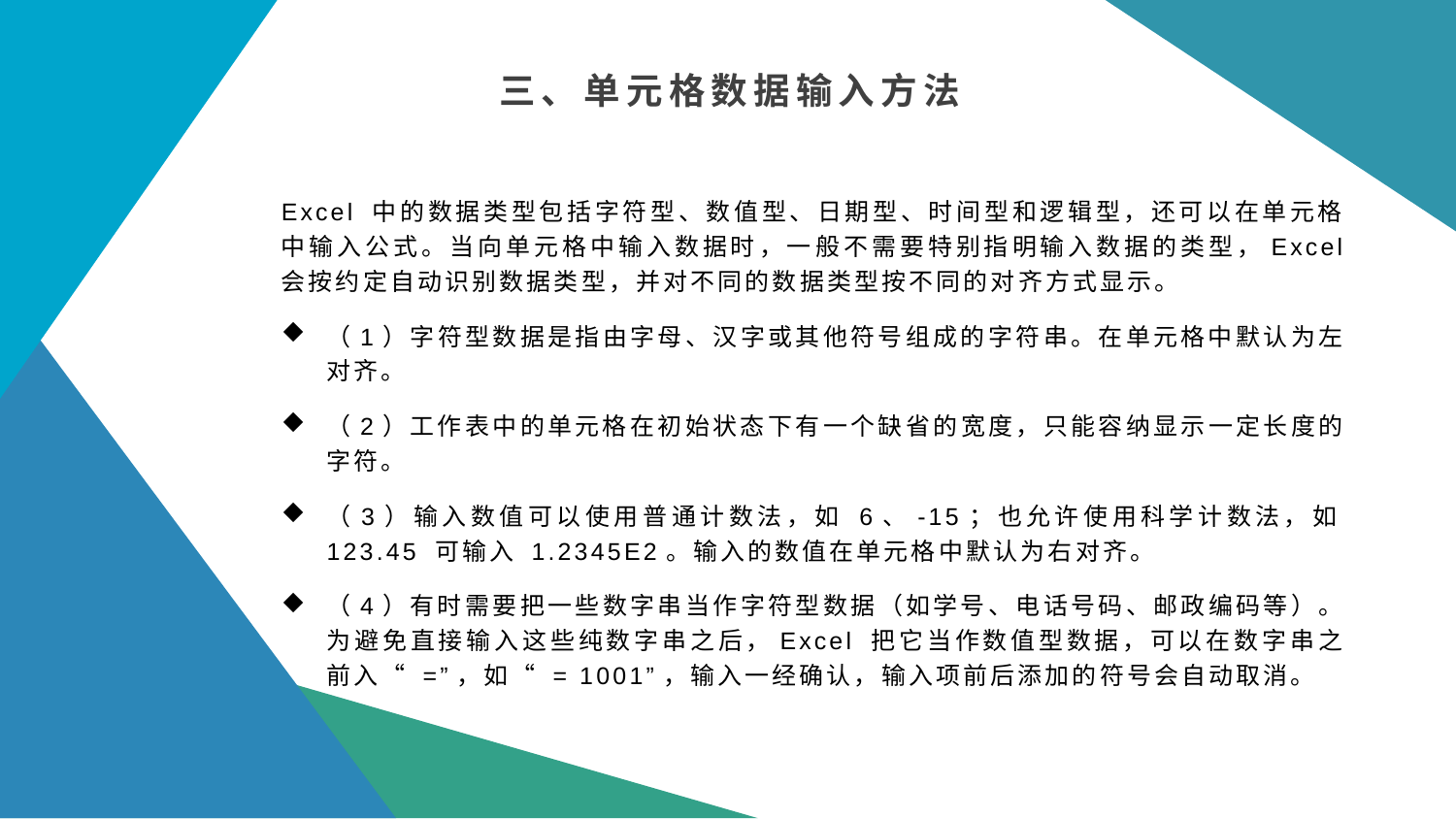

三、单元格数据输入方法
Excel 中的数据类型包括字符型、数值型、日期型、时间型和逻辑型，还可以在单元格中输入公式。当向单元格中输入数据时，一般不需要特别指明输入数据的类型，Excel 会按约定自动识别数据类型，并对不同的数据类型按不同的对齐方式显示。
（1）字符型数据是指由字母、汉字或其他符号组成的字符串。在单元格中默认为左对齐。
（2）工作表中的单元格在初始状态下有一个缺省的宽度，只能容纳显示一定长度的字符。
（3）输入数值可以使用普通计数法，如 6、-15；也允许使用科学计数法，如123.45 可输入 1.2345E2。输入的数值在单元格中默认为右对齐。
（4）有时需要把一些数字串当作字符型数据（如学号、电话号码、邮政编码等）。为避免直接输入这些纯数字串之后，Excel 把它当作数值型数据，可以在数字串之前入“ =”，如“ = 1001”，输入一经确认，输入项前后添加的符号会自动取消。